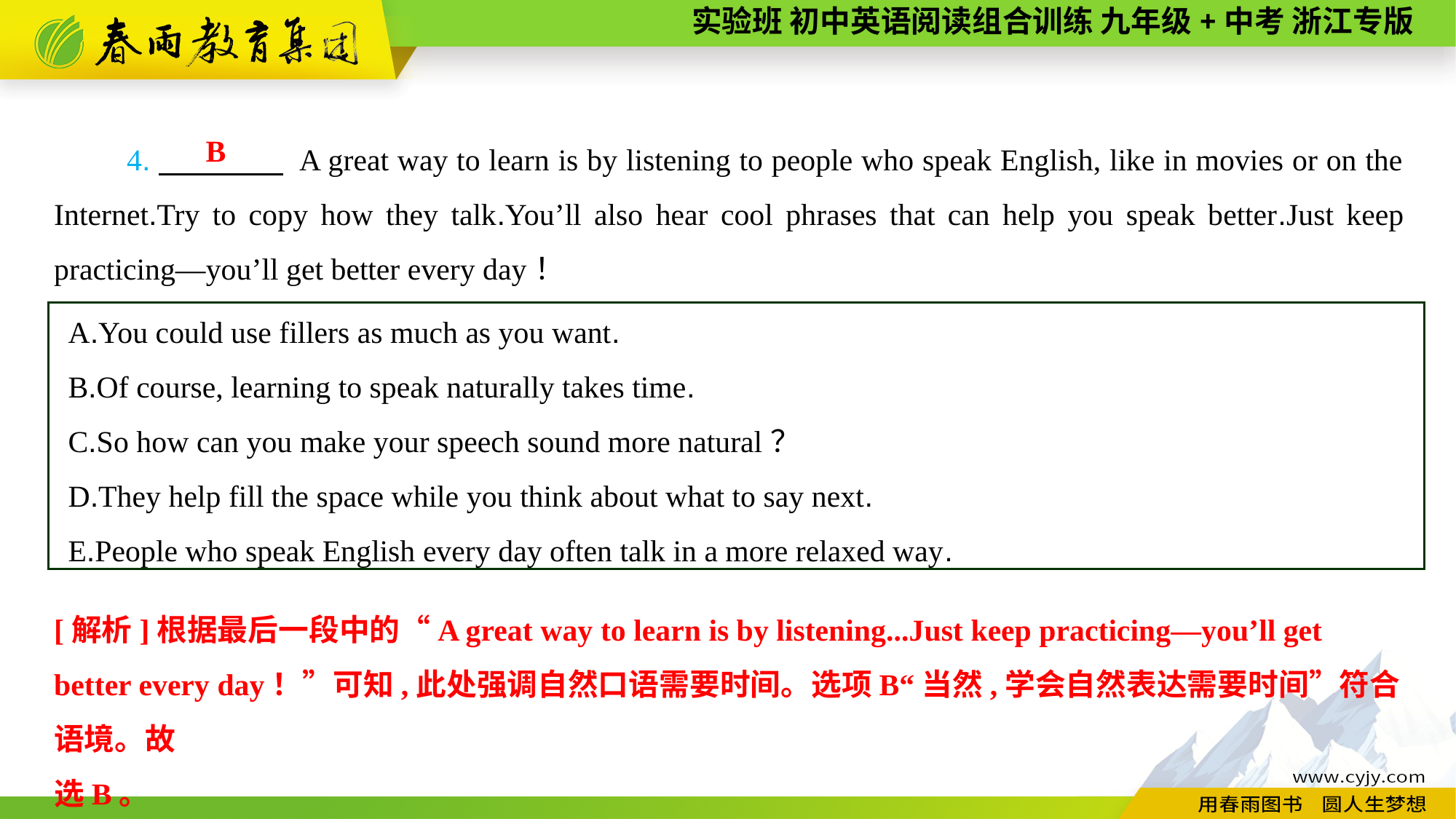

4.　　　　 A great way to learn is by listening to people who speak English, like in movies or on the Internet.Try to copy how they talk.You’ll also hear cool phrases that can help you speak better.Just keep practicing—you’ll get better every day！
B
A.You could use fillers as much as you want.
B.Of course, learning to speak naturally takes time.
C.So how can you make your speech sound more natural？
D.They help fill the space while you think about what to say next.
E.People who speak English every day often talk in a more relaxed way.

[解析]根据最后一段中的“A great way to learn is by listening...Just keep practicing—you’ll get better every day！”可知,此处强调自然口语需要时间。选项B“当然,学会自然表达需要时间”符合语境。故
选B。